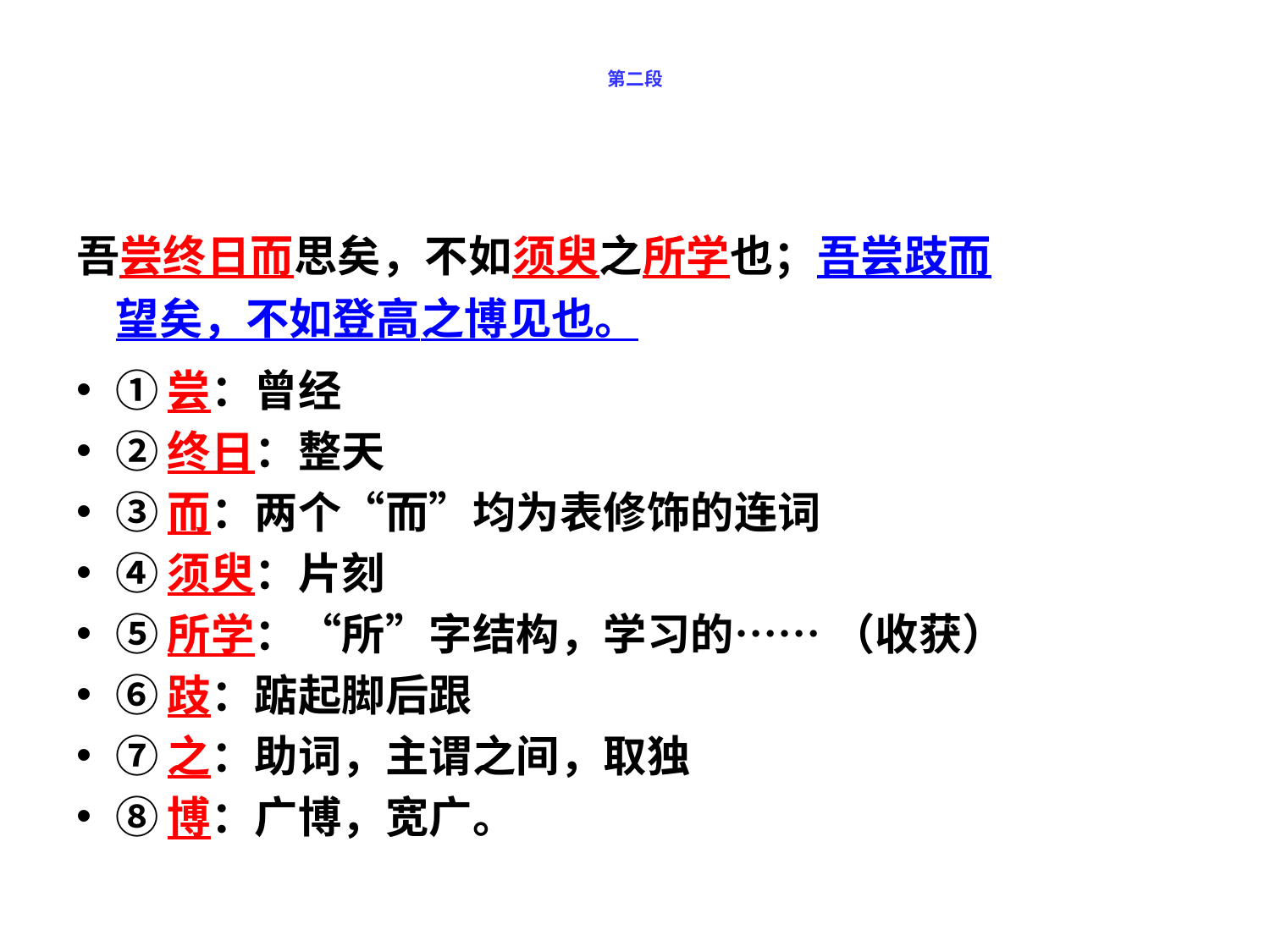

# 第二段
吾尝终日而思矣，不如须臾之所学也；吾尝跂而望矣，不如登高之博见也。
①尝：曾经
②终日：整天
③而：两个“而”均为表修饰的连词
④须臾：片刻
⑤所学：“所”字结构，学习的…… （收获）
⑥跂：踮起脚后跟
⑦之：助词，主谓之间，取独
⑧博：广博，宽广。